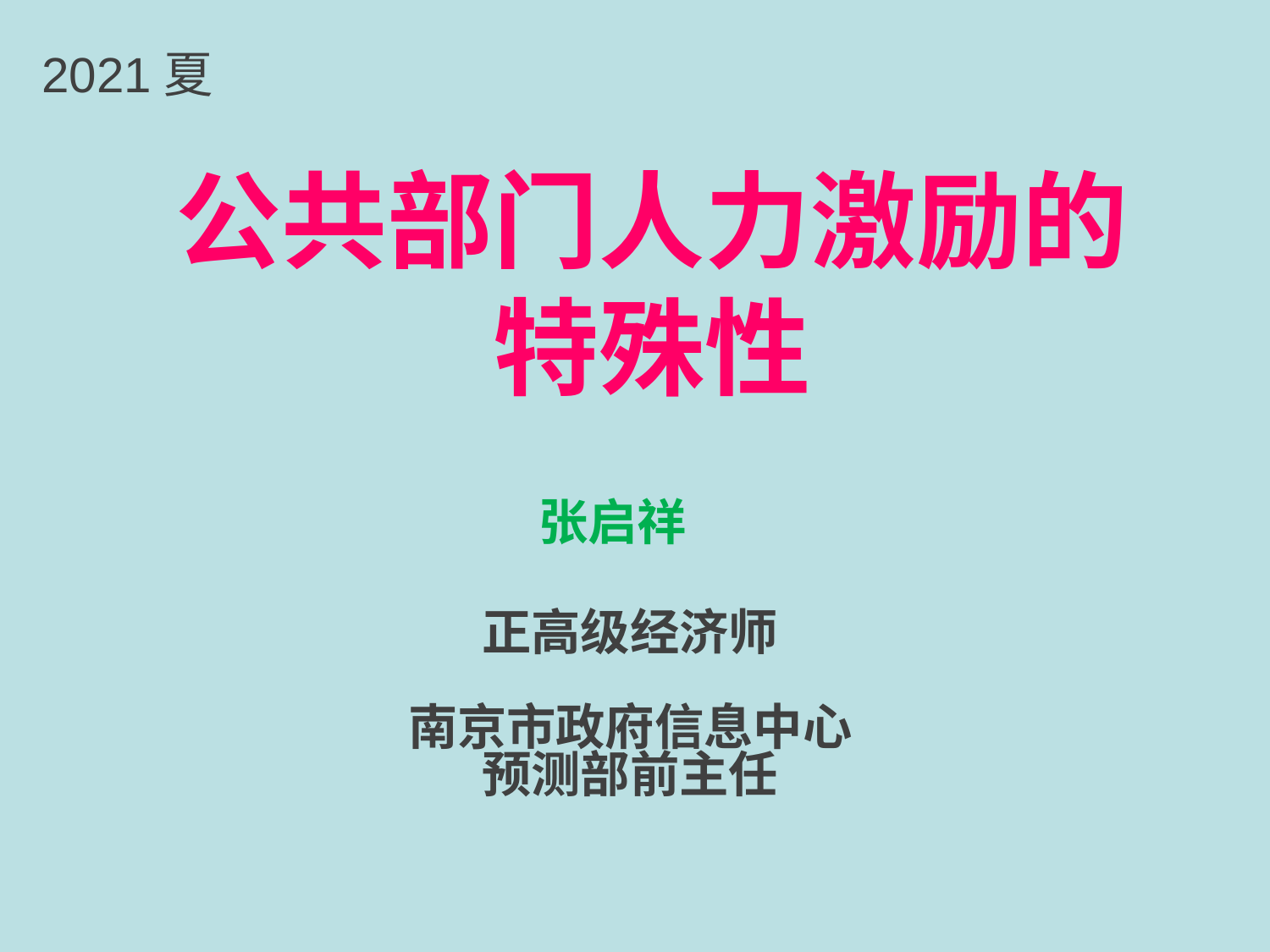

2021夏
公共部门人力激励的特殊性
张启祥

正高级经济师

南京市政府信息中心
预测部前主任